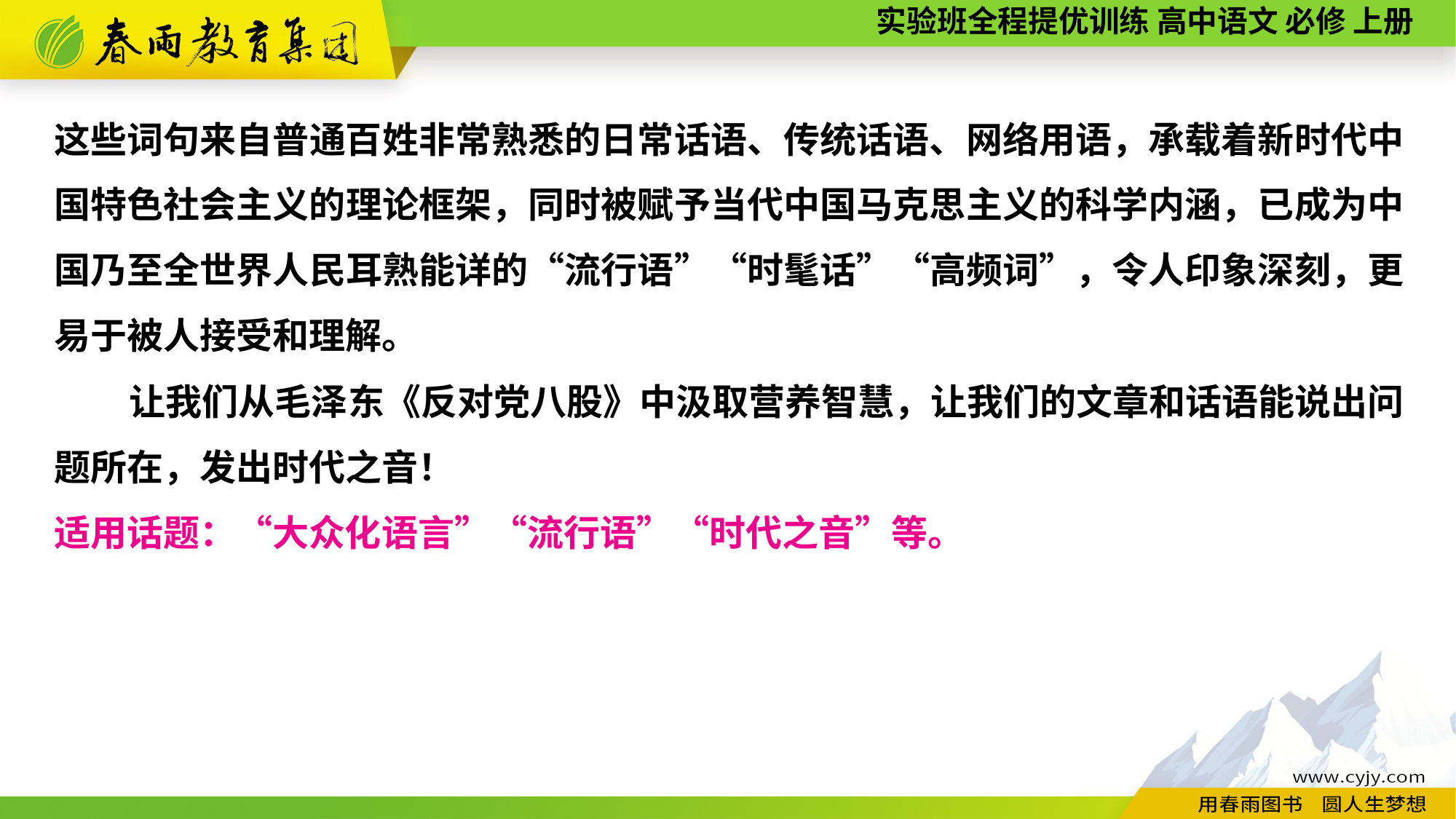

这些词句来自普通百姓非常熟悉的日常话语、传统话语、网络用语，承载着新时代中国特色社会主义的理论框架，同时被赋予当代中国马克思主义的科学内涵，已成为中国乃至全世界人民耳熟能详的“流行语”“时髦话”“高频词”，令人印象深刻，更易于被人接受和理解。
让我们从毛泽东《反对党八股》中汲取营养智慧，让我们的文章和话语能说出问题所在，发出时代之音！
适用话题：“大众化语言”“流行语”“时代之音”等。